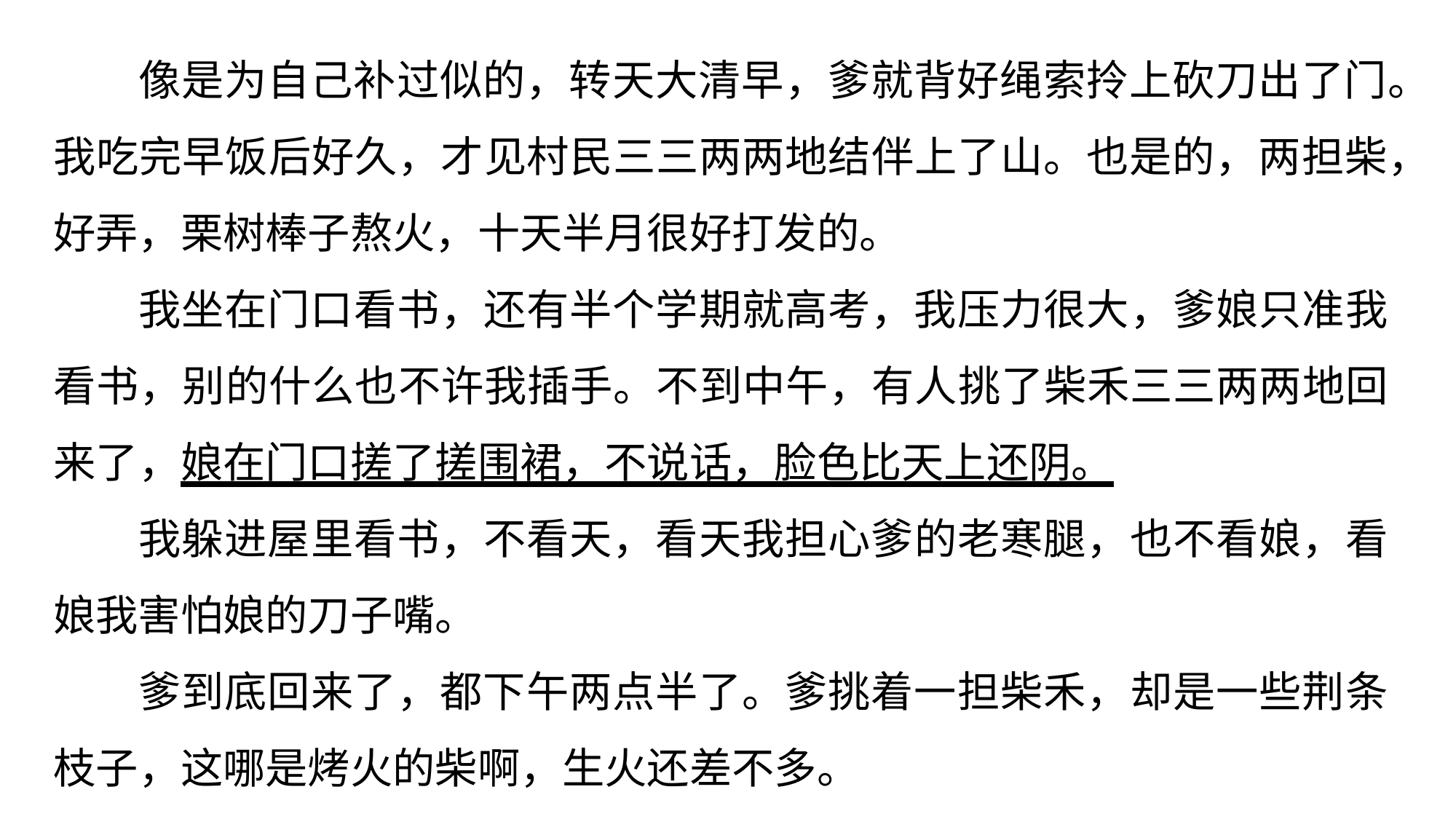

像是为自己补过似的，转天大清早，爹就背好绳索拎上砍刀出了门。我吃完早饭后好久，才见村民三三两两地结伴上了山。也是的，两担柴，好弄，栗树棒子熬火，十天半月很好打发的。
我坐在门口看书，还有半个学期就高考，我压力很大，爹娘只准我看书，别的什么也不许我插手。不到中午，有人挑了柴禾三三两两地回来了，娘在门口搓了搓围裙，不说话，脸色比天上还阴。
我躲进屋里看书，不看天，看天我担心爹的老寒腿，也不看娘，看娘我害怕娘的刀子嘴。
爹到底回来了，都下午两点半了。爹挑着一担柴禾，却是一些荆条枝子，这哪是烤火的柴啊，生火还差不多。